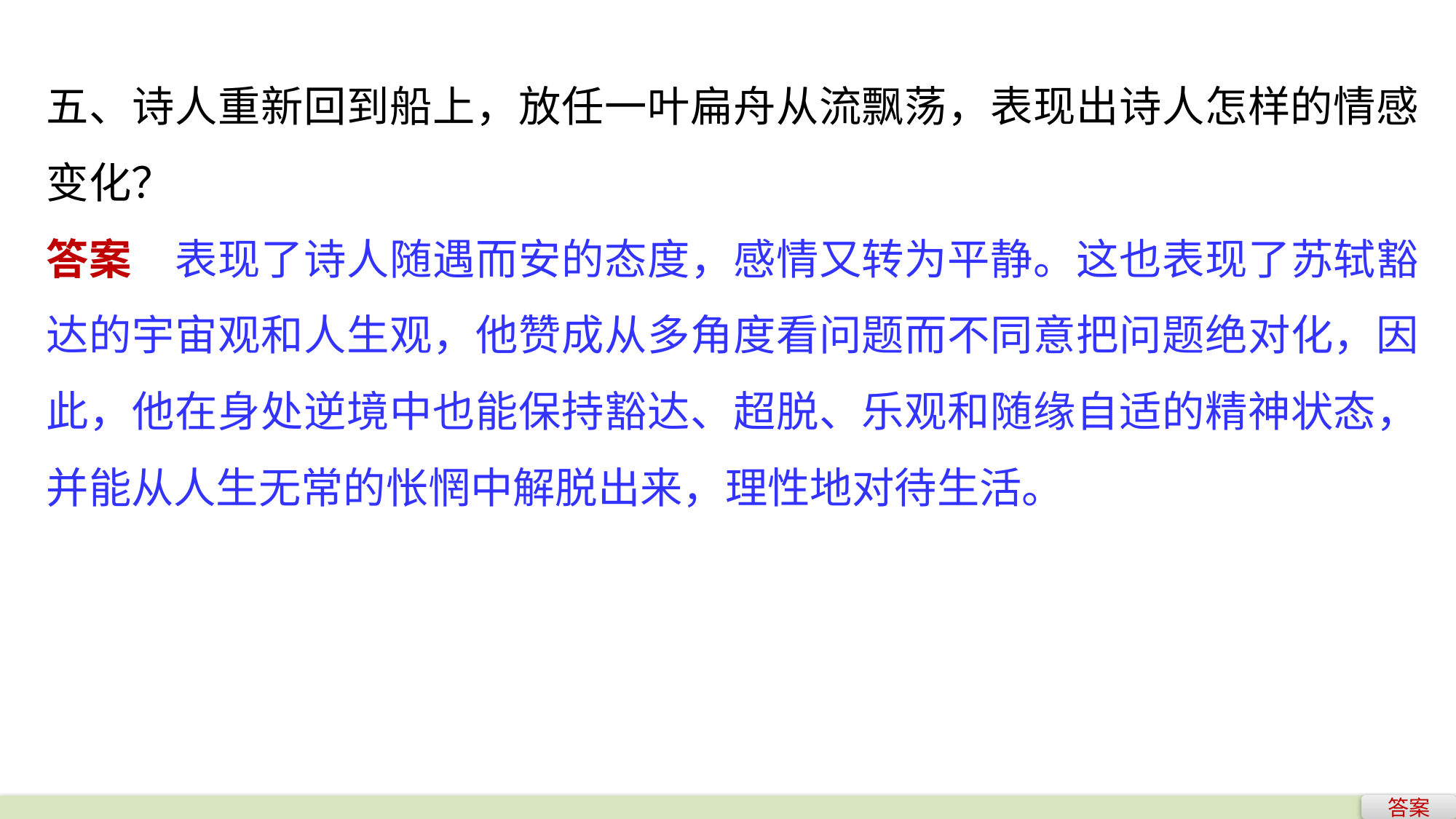

五、诗人重新回到船上，放任一叶扁舟从流飘荡，表现出诗人怎样的情感变化？
答案　表现了诗人随遇而安的态度，感情又转为平静。这也表现了苏轼豁达的宇宙观和人生观，他赞成从多角度看问题而不同意把问题绝对化，因此，他在身处逆境中也能保持豁达、超脱、乐观和随缘自适的精神状态，并能从人生无常的怅惘中解脱出来，理性地对待生活。
答案